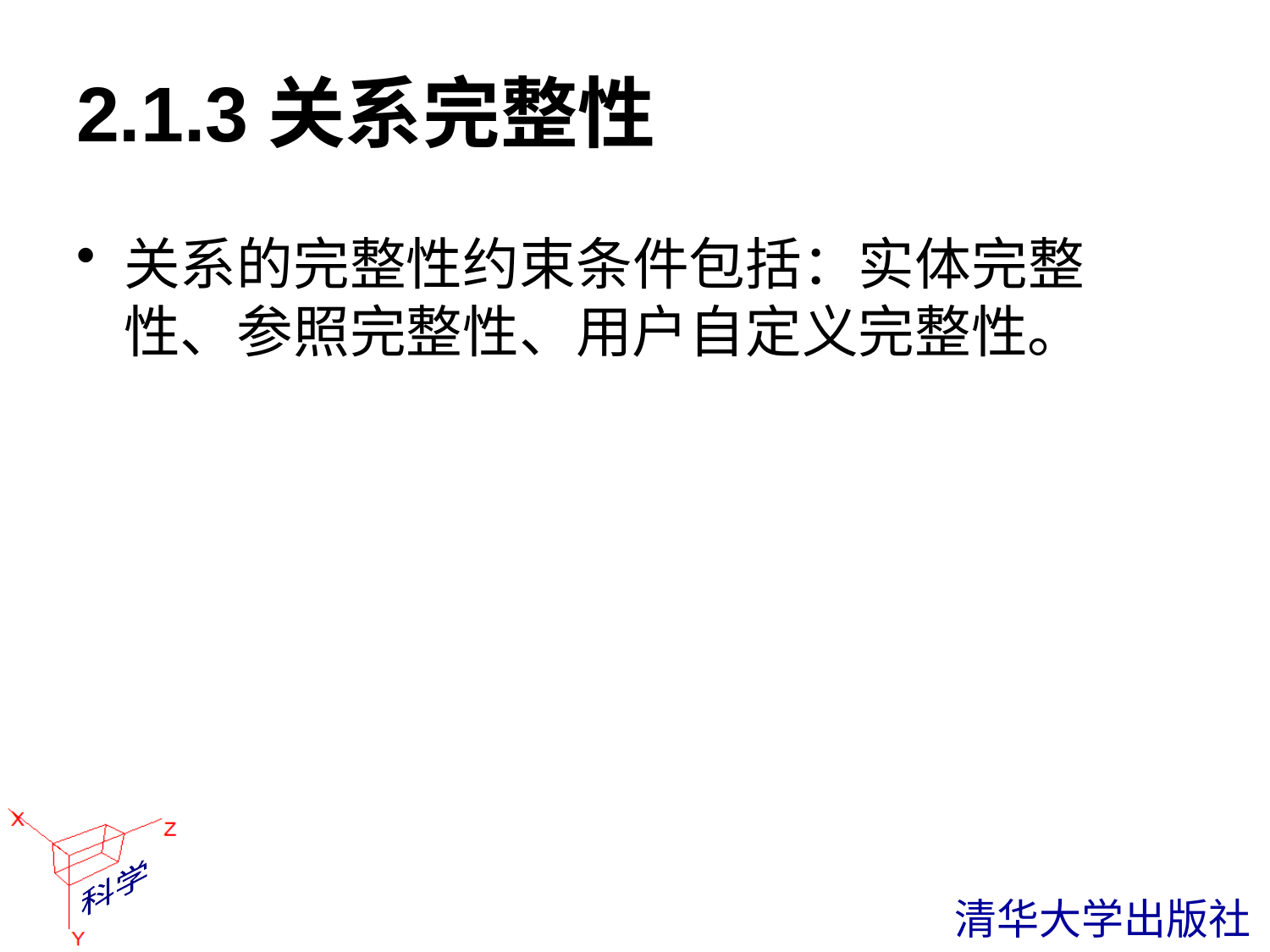

# 2.1.3关系完整性
关系的完整性约束条件包括：实体完整性、参照完整性、用户自定义完整性。

      清华大学出版社